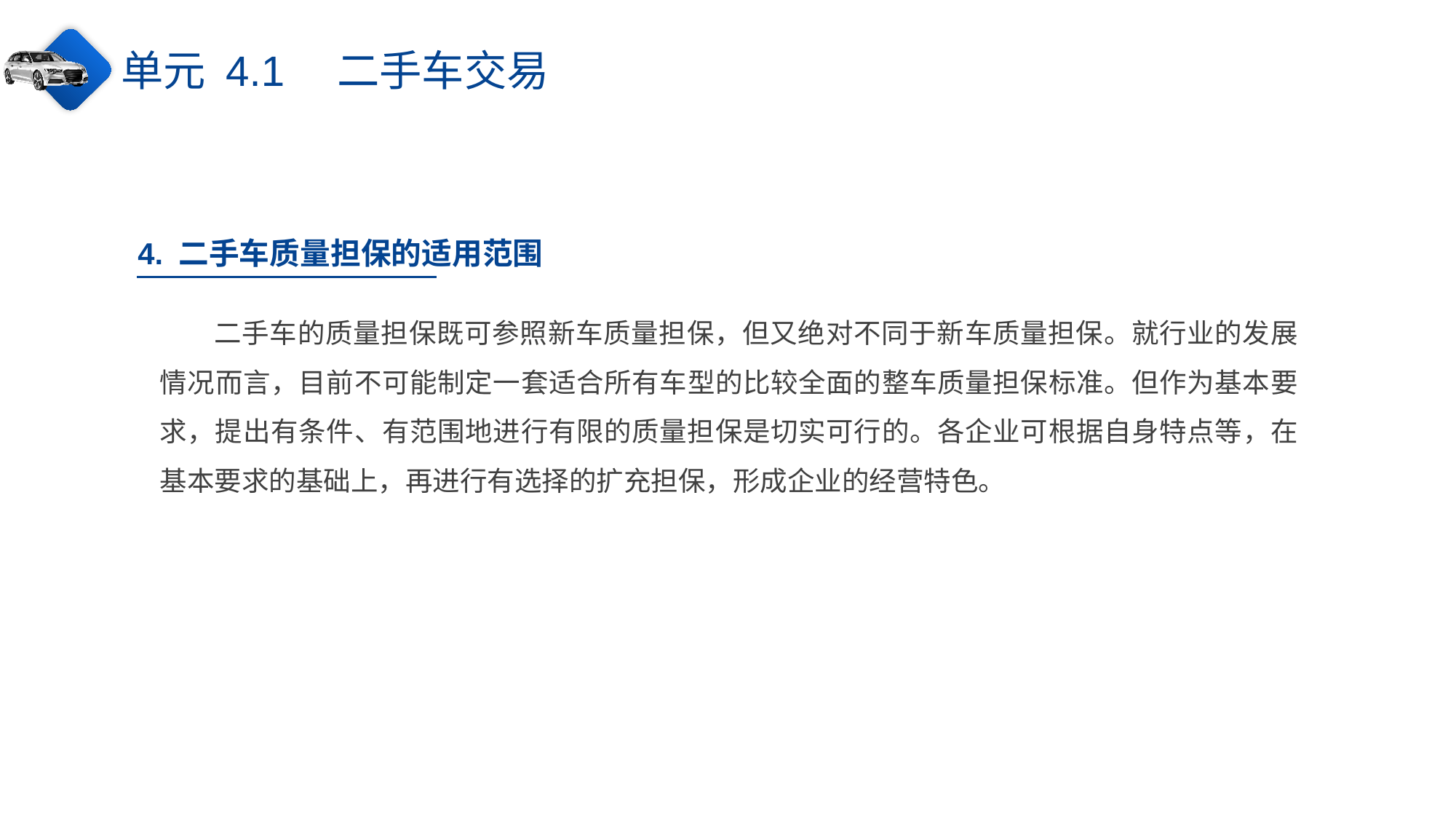

单元 4.1　二手车交易
4. 二手车质量担保的适用范围
二手车的质量担保既可参照新车质量担保，但又绝对不同于新车质量担保。就行业的发展情况而言，目前不可能制定一套适合所有车型的比较全面的整车质量担保标准。但作为基本要求，提出有条件、有范围地进行有限的质量担保是切实可行的。各企业可根据自身特点等，在基本要求的基础上，再进行有选择的扩充担保，形成企业的经营特色。